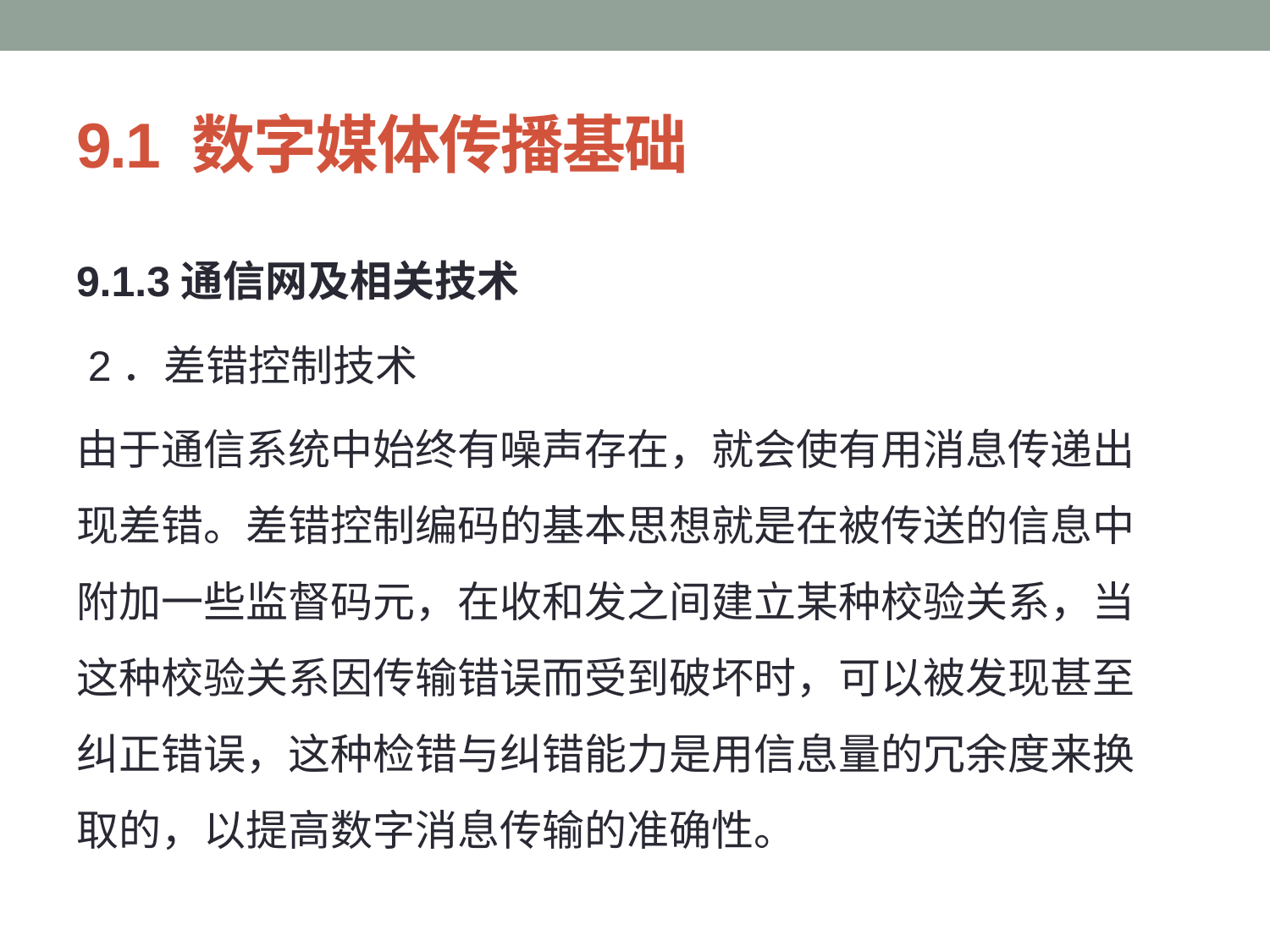

# 9.1 数字媒体传播基础
9.1.3通信网及相关技术
 2．差错控制技术
由于通信系统中始终有噪声存在，就会使有用消息传递出现差错。差错控制编码的基本思想就是在被传送的信息中附加一些监督码元，在收和发之间建立某种校验关系，当这种校验关系因传输错误而受到破坏时，可以被发现甚至纠正错误，这种检错与纠错能力是用信息量的冗余度来换取的，以提高数字消息传输的准确性。